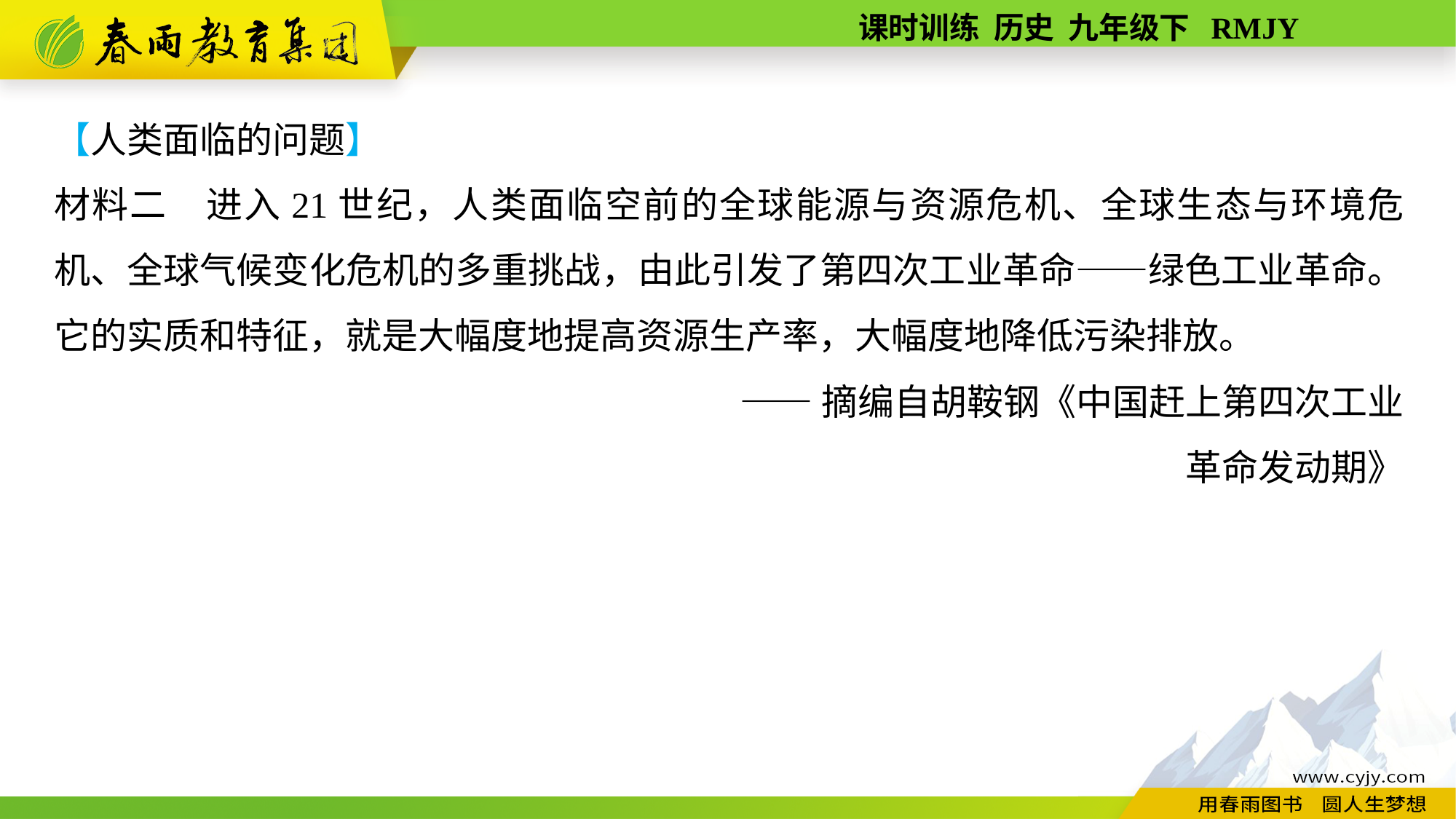

【人类面临的问题】
材料二　进入21世纪，人类面临空前的全球能源与资源危机、全球生态与环境危机、全球气候变化危机的多重挑战，由此引发了第四次工业革命——绿色工业革命。它的实质和特征，就是大幅度地提高资源生产率，大幅度地降低污染排放。
——摘编自胡鞍钢《中国赶上第四次工业
革命发动期》